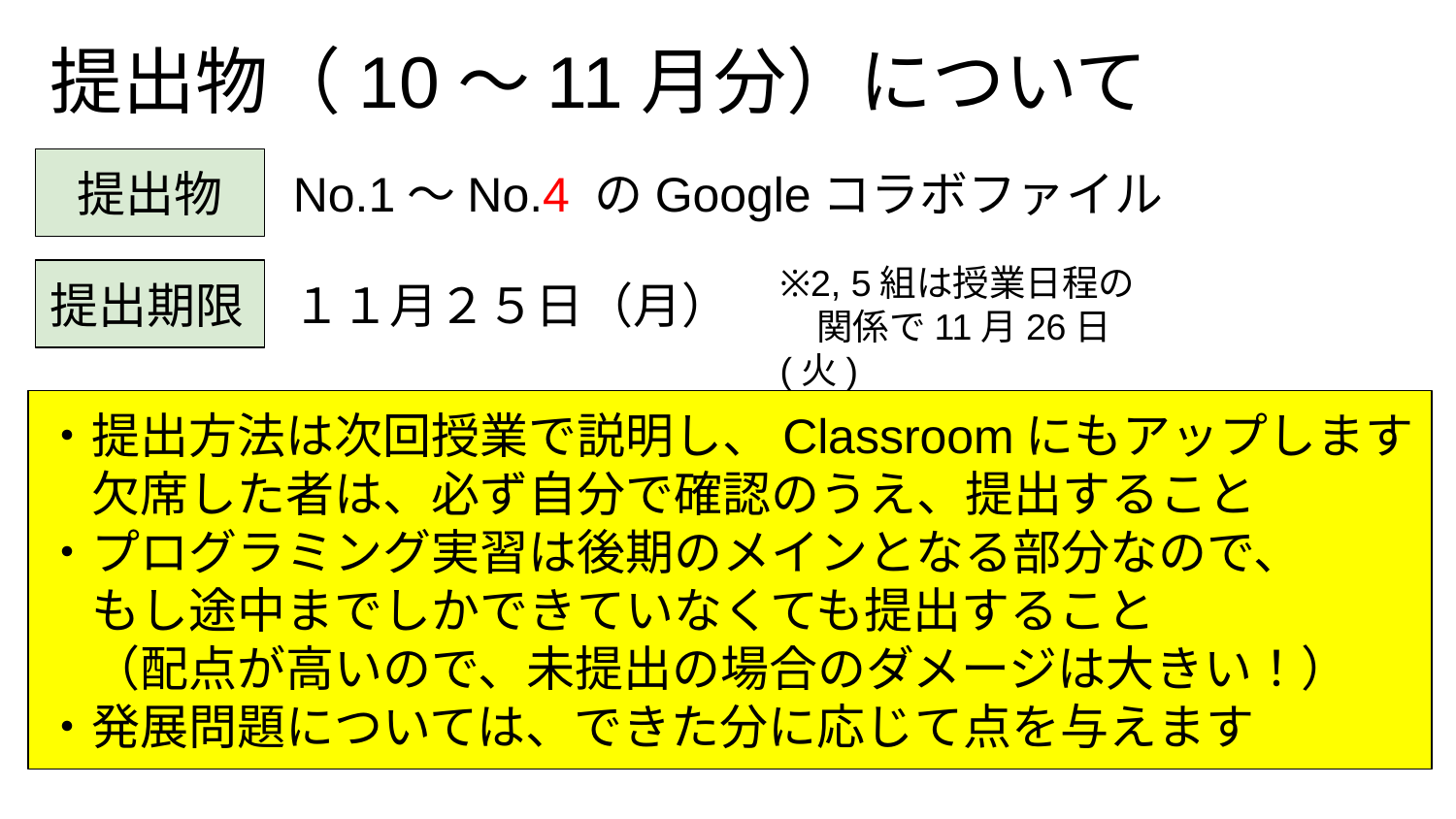

# 提出物（10～11月分）について
提出物
No.1～No.4 のGoogleコラボファイル
※2, 5組は授業日程の
　関係で11月26日(火)
提出期限
１１月２５日（月）
・提出方法は次回授業で説明し、Classroomにもアップします
　欠席した者は、必ず自分で確認のうえ、提出すること
・プログラミング実習は後期のメインとなる部分なので、
　もし途中までしかできていなくても提出すること
　（配点が高いので、未提出の場合のダメージは大きい！）
・発展問題については、できた分に応じて点を与えます